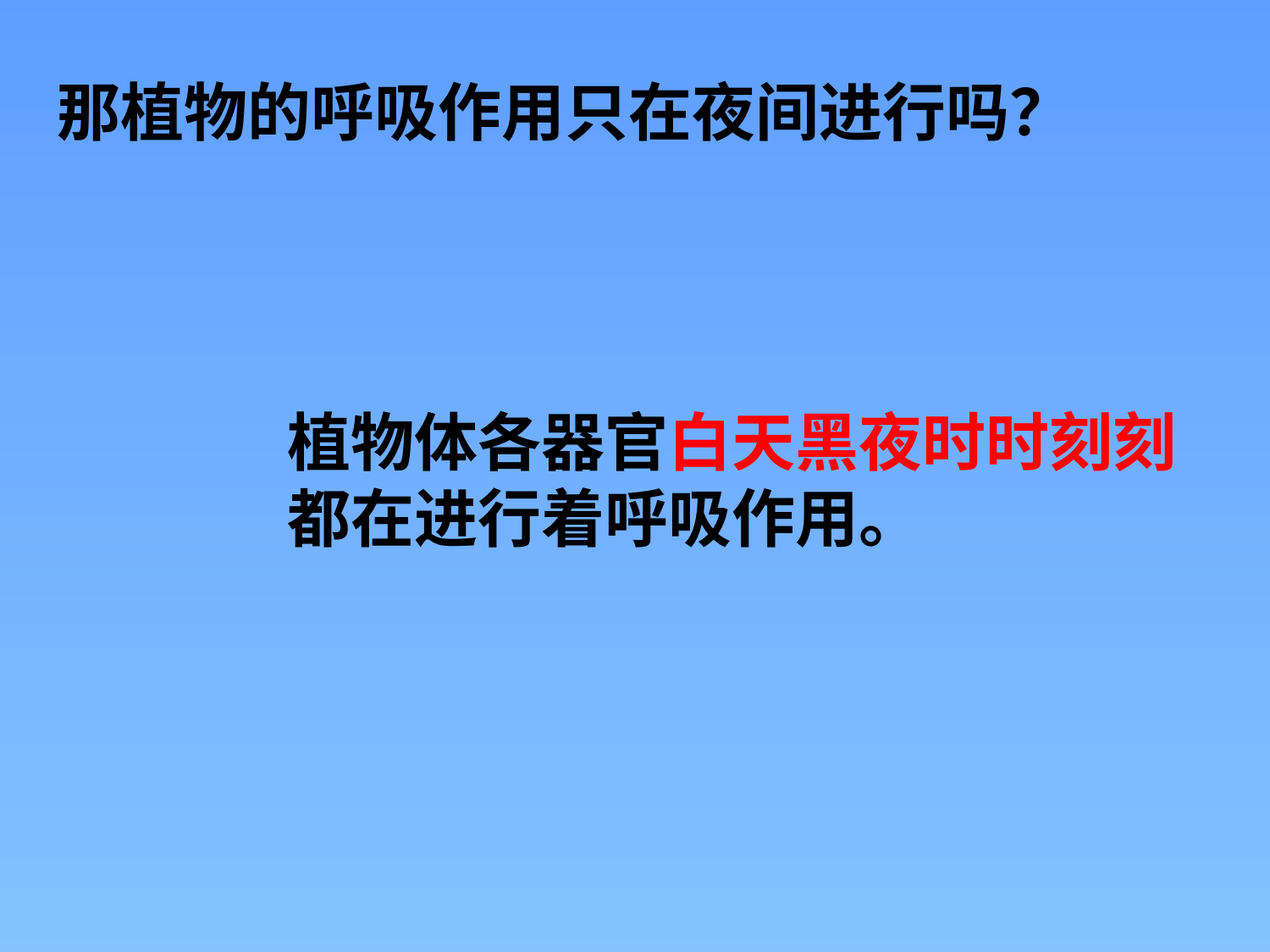

那植物的呼吸作用只在夜间进行吗？
植物体各器官白天黑夜时时刻刻都在进行着呼吸作用。